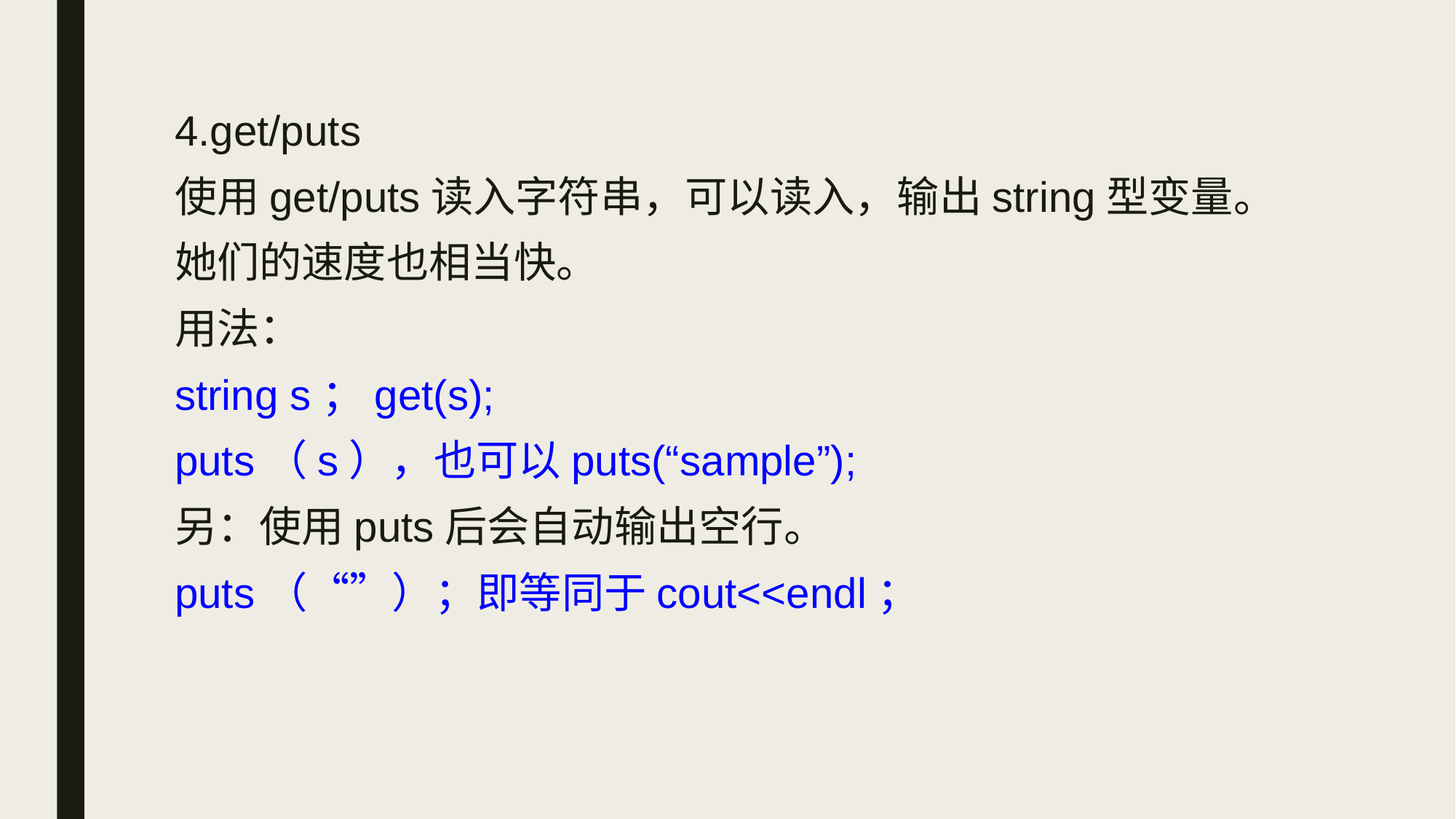

4.get/puts
使用get/puts读入字符串，可以读入，输出string型变量。
她们的速度也相当快。
用法：
string s；get(s);
puts（s），也可以puts(“sample”);
另：使用puts后会自动输出空行。
puts（“”）；即等同于cout<<endl；